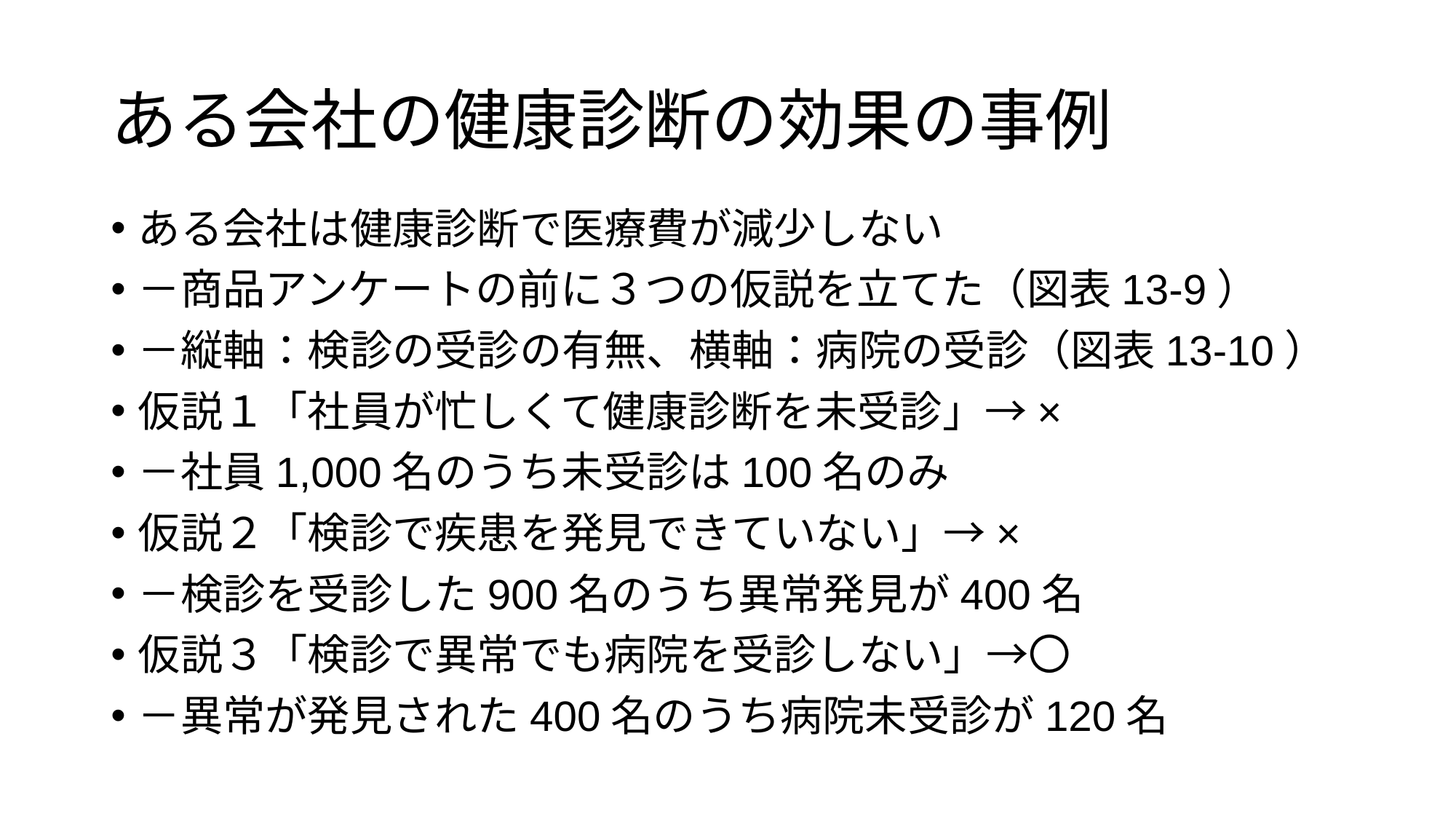

# ある会社の健康診断の効果の事例
ある会社は健康診断で医療費が減少しない
－商品アンケートの前に３つの仮説を立てた（図表13-9）
－縦軸：検診の受診の有無、横軸：病院の受診（図表13-10）
仮説１「社員が忙しくて健康診断を未受診」→×
－社員1,000名のうち未受診は100名のみ
仮説２「検診で疾患を発見できていない」→×
－検診を受診した900名のうち異常発見が400名
仮説３「検診で異常でも病院を受診しない」→〇
－異常が発見された400名のうち病院未受診が120名

16